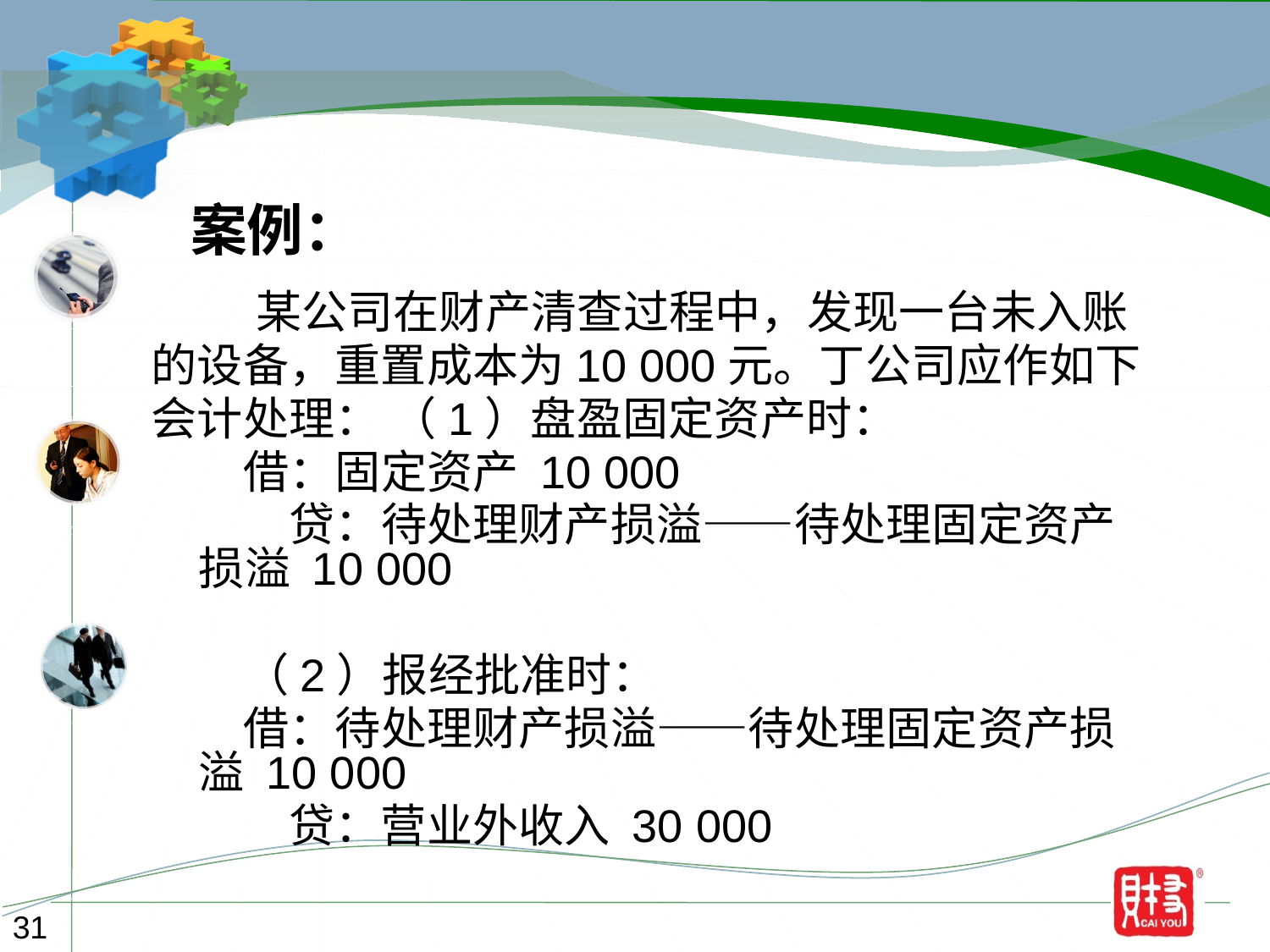

案例：
         某公司在财产清查过程中，发现一台未入账
的设备，重置成本为10 000元。丁公司应作如下
会计处理： （1）盘盈固定资产时：
　　借：固定资产 10 000
　　　贷：待处理财产损溢——待处理固定资产损溢 10 000

　　（2）报经批准时：
　　借：待处理财产损溢——待处理固定资产损溢 10 000
　　　贷：营业外收入 30 000

31